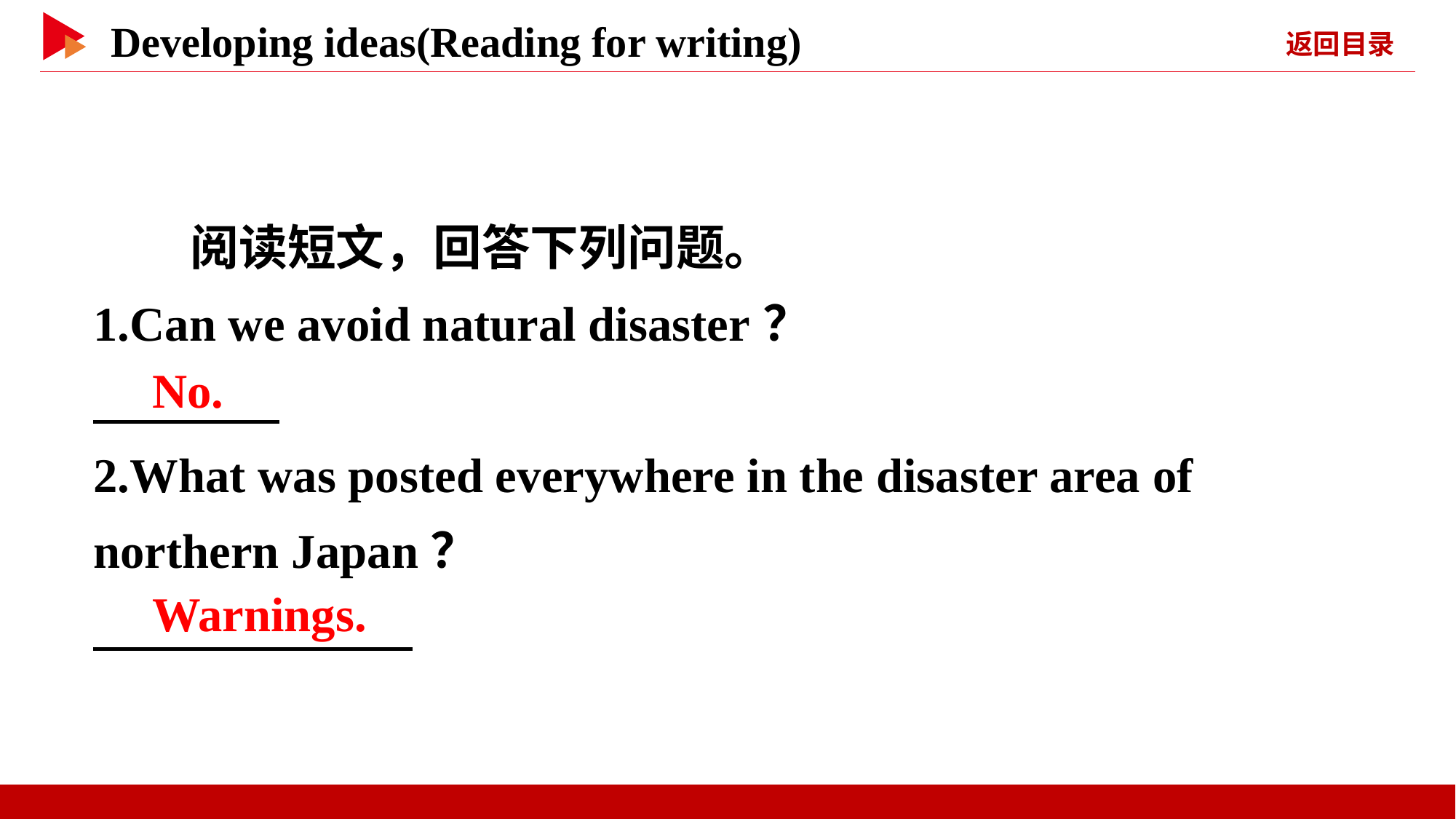

阅读短文，回答下列问题。
1.Can we avoid natural disaster？

2.What was posted everywhere in the disaster area of northern Japan？

　No.
　Warnings.